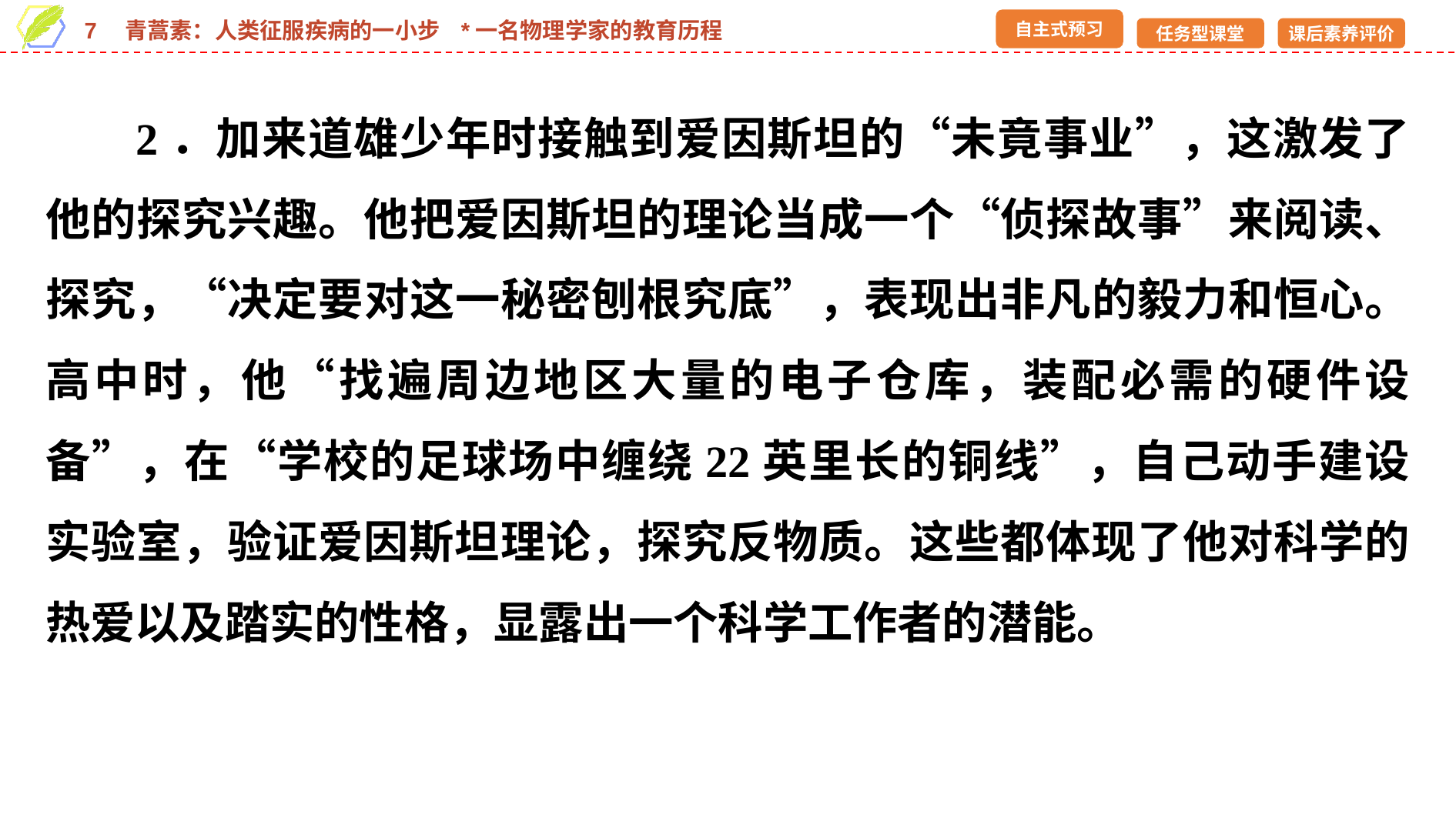

2．加来道雄少年时接触到爱因斯坦的“未竟事业”，这激发了他的探究兴趣。他把爱因斯坦的理论当成一个“侦探故事”来阅读、探究，“决定要对这一秘密刨根究底”，表现出非凡的毅力和恒心。高中时，他“找遍周边地区大量的电子仓库，装配必需的硬件设备”，在“学校的足球场中缠绕22英里长的铜线”，自己动手建设实验室，验证爱因斯坦理论，探究反物质。这些都体现了他对科学的热爱以及踏实的性格，显露出一个科学工作者的潜能。